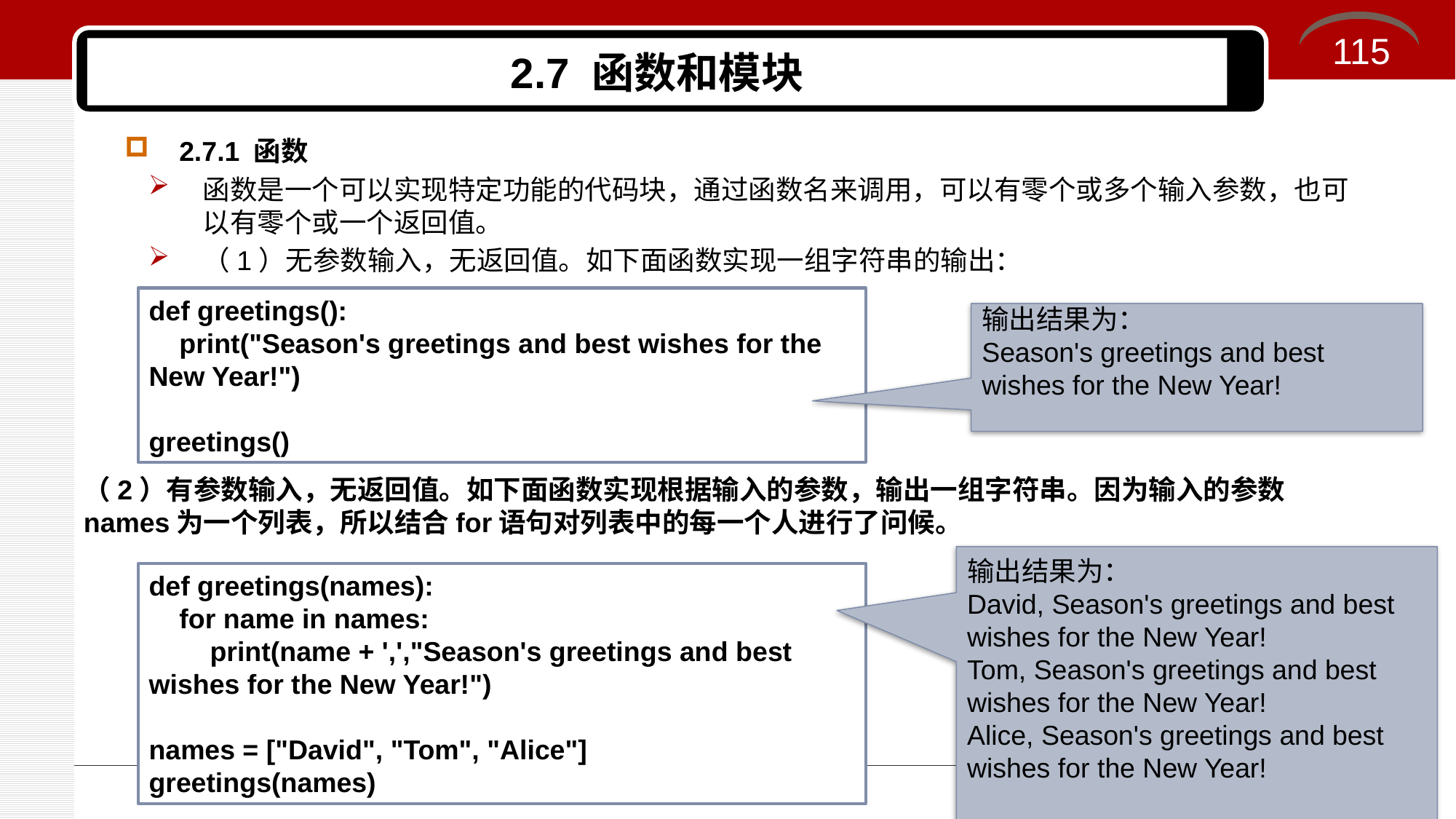

115
# 2.7 函数和模块
2.7.1 函数
函数是一个可以实现特定功能的代码块，通过函数名来调用，可以有零个或多个输入参数，也可以有零个或一个返回值。
（1）无参数输入，无返回值。如下面函数实现一组字符串的输出：

（2）有参数输入，无返回值。如下面函数实现根据输入的参数，输出一组字符串。因为输入的参数names为一个列表，所以结合for语句对列表中的每一个人进行了问候。

def greetings():
    print("Season's greetings and best wishes for the New Year!")

greetings()
输出结果为：
Season's greetings and best wishes for the New Year!

输出结果为：
David, Season's greetings and best wishes for the New Year!
Tom, Season's greetings and best wishes for the New Year!
Alice, Season's greetings and best wishes for the New Year!

def greetings(names):
    for name in names:
        print(name + ',',"Season's greetings and best wishes for the New Year!")

names = ["David", "Tom", "Alice"]
greetings(names)